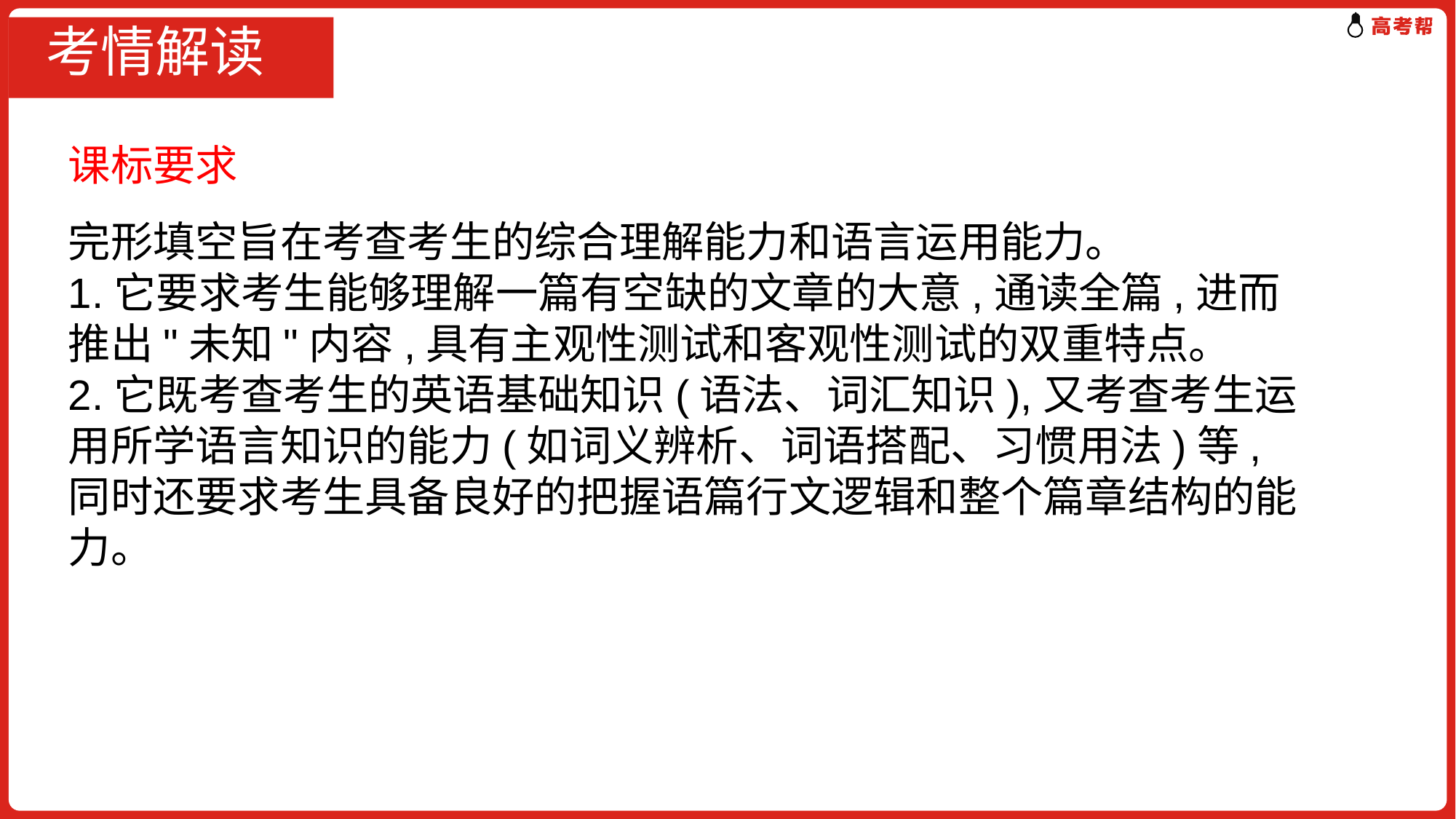

# 考情解读
课标要求
完形填空旨在考查考生的综合理解能力和语言运用能力。
1.它要求考生能够理解一篇有空缺的文章的大意,通读全篇,进而推出"未知"内容,具有主观性测试和客观性测试的双重特点。
2.它既考查考生的英语基础知识(语法、词汇知识),又考查考生运用所学语言知识的能力(如词义辨析、词语搭配、习惯用法)等,同时还要求考生具备良好的把握语篇行文逻辑和整个篇章结构的能力。